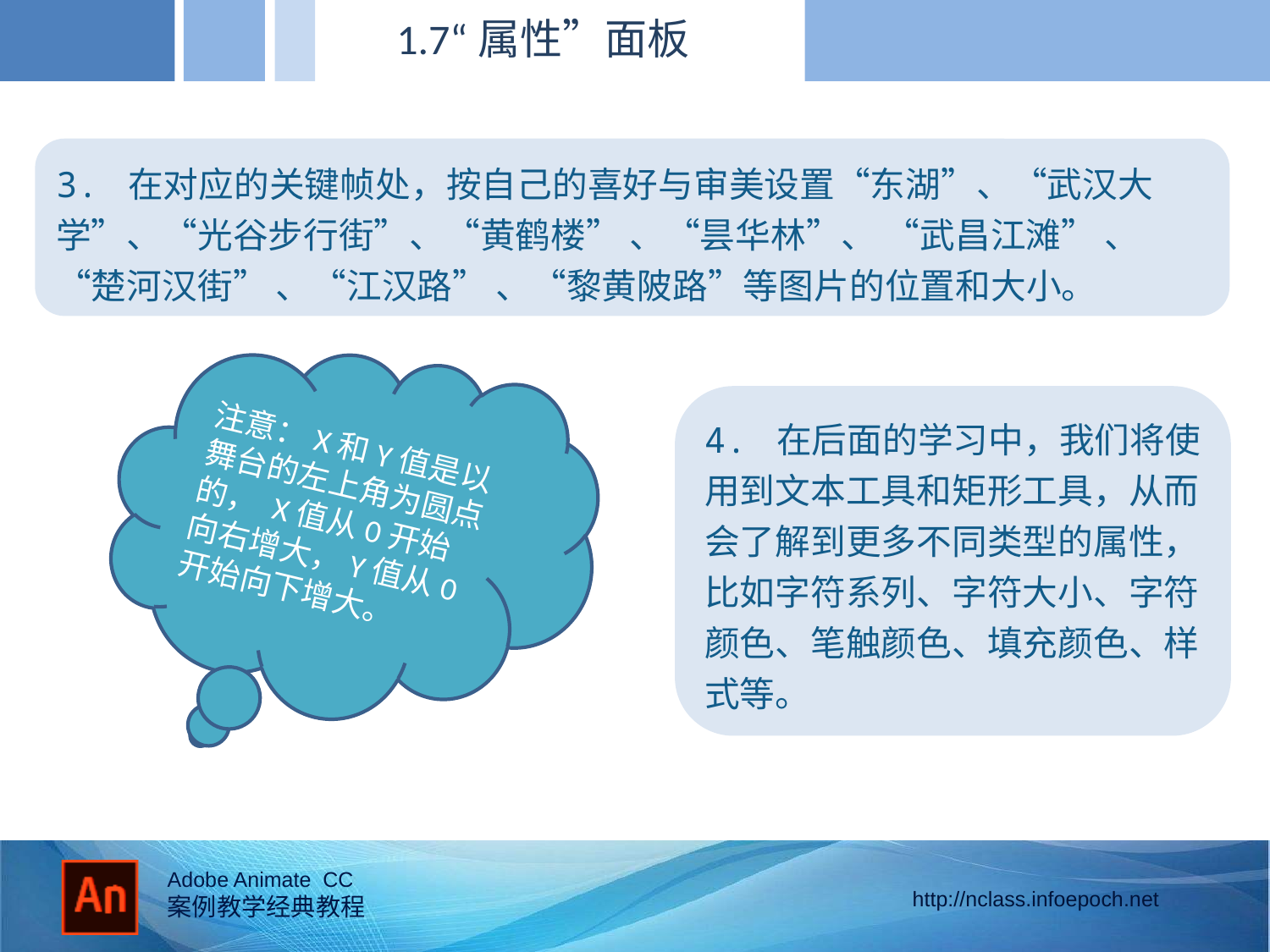

1.7“属性”面板
3. 在对应的关键帧处，按自己的喜好与审美设置“东湖”、“武汉大学”、“光谷步行街”、“黄鹤楼” 、“昙华林”、 “武昌江滩” 、“楚河汉街” 、“江汉路” 、“黎黄陂路”等图片的位置和大小。
注意：X和Y值是以舞台的左上角为圆点的， X值从0开始向右增大，Y值从0开始向下增大。
4. 在后面的学习中，我们将使用到文本工具和矩形工具，从而会了解到更多不同类型的属性，比如字符系列、字符大小、字符颜色、笔触颜色、填充颜色、样式等。